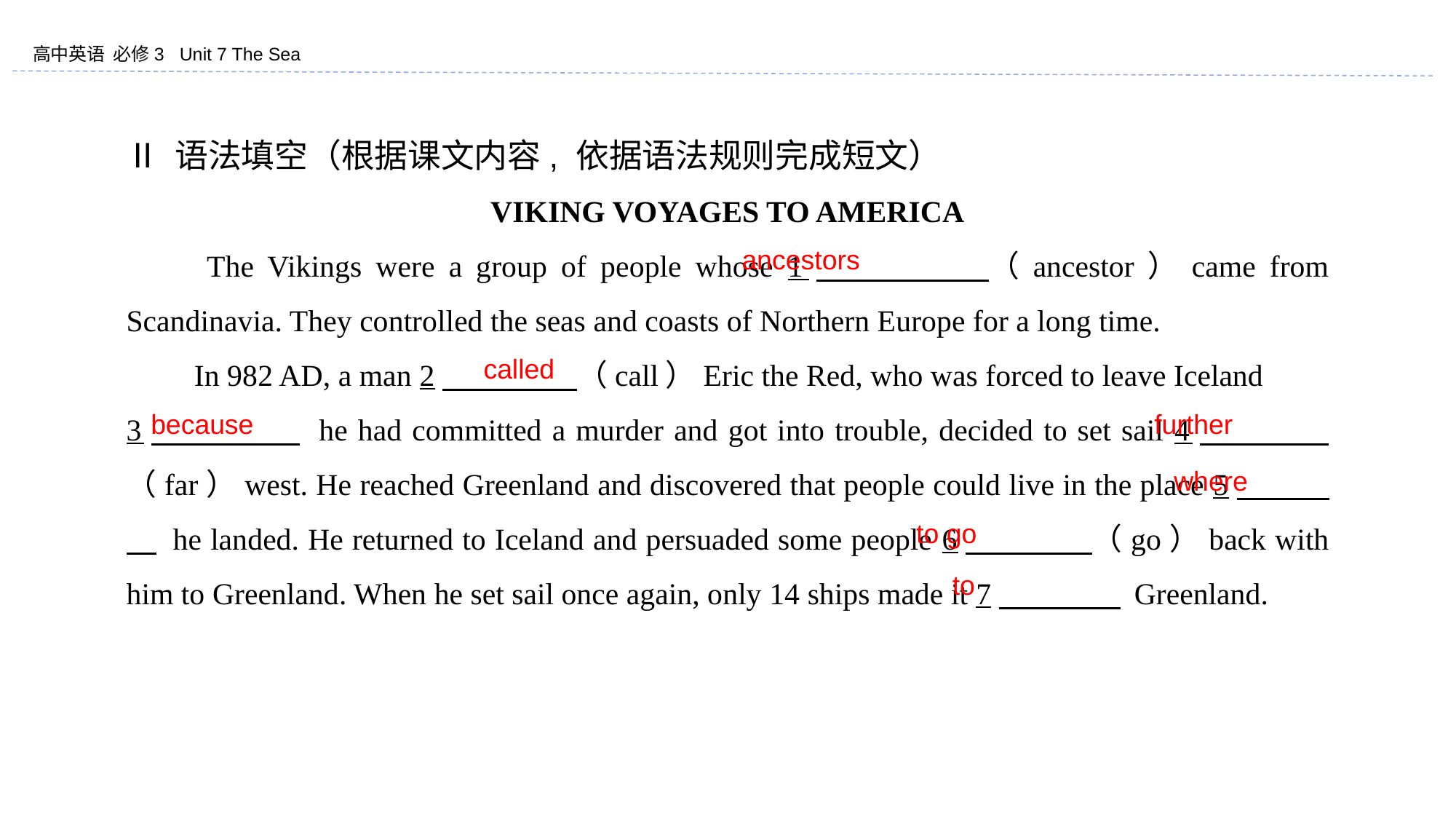

Ⅱ 语法填空（根据课文内容, 依据语法规则完成短文）
VIKING VOYAGES TO AMERICA
　　The Vikings were a group of people whose 1　　　  　（ancestor）came from Scandinavia. They controlled the seas and coasts of Northern Europe for a long time.
　　In 982 AD, a man 2　　　  　（call）Eric the Red, who was forced to leave Iceland
3　  　　　 he had committed a murder and got into trouble, decided to set sail 4　　　　（far）west. He reached Greenland and discovered that people could live in the place 5　　　　 he landed. He returned to Iceland and persuaded some people 6　　　　（go）back with him to Greenland. When he set sail once again, only 14 ships made it 7　　　　 Greenland.

ancestors
called
because
further
where
to go
to